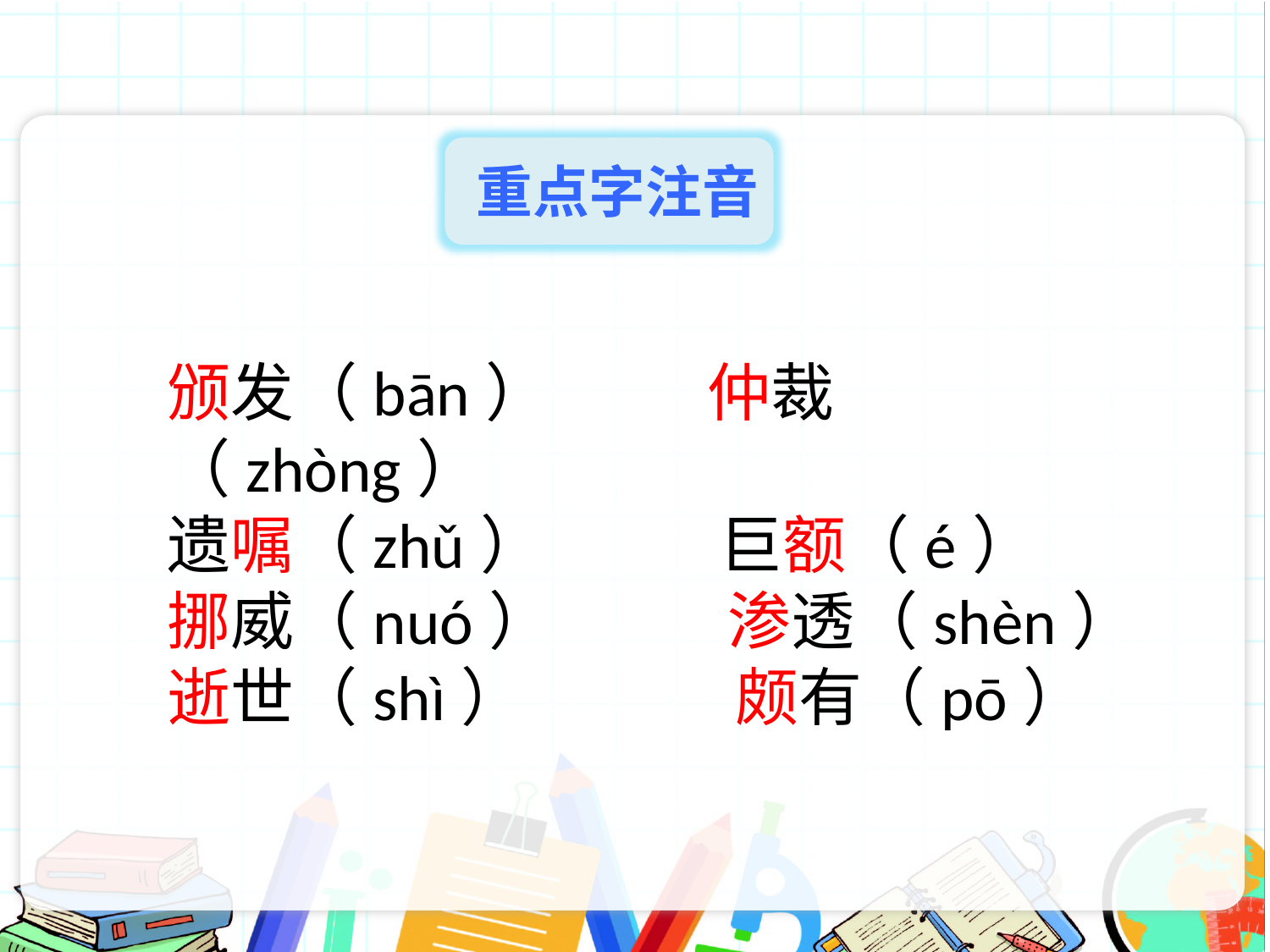

重点字注音
颁发（bān）         仲裁（zhòng）
遗嘱（zhǔ）          巨额（é）
挪威（nuó）          渗透（shèn）
逝世（shì）            颇有（pō）